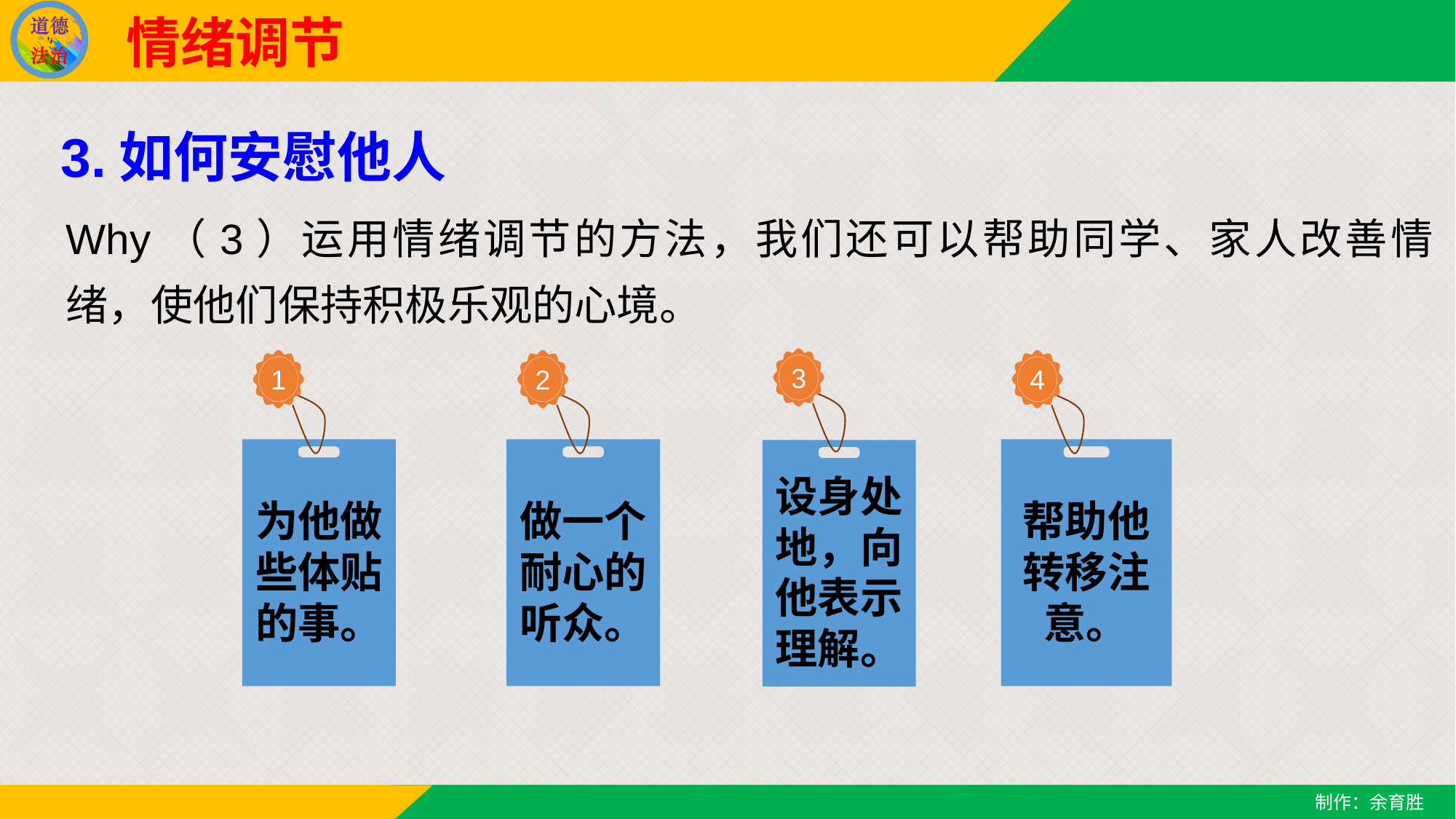

情绪调节
3.如何安慰他人
Why（3）运用情绪调节的方法，我们还可以帮助同学、家人改善情绪，使他们保持积极乐观的心境。
3

设身处地，向他表示理解。
1

为他做些体贴的事。
2

做一个耐心的听众。
4

帮助他转移注意。